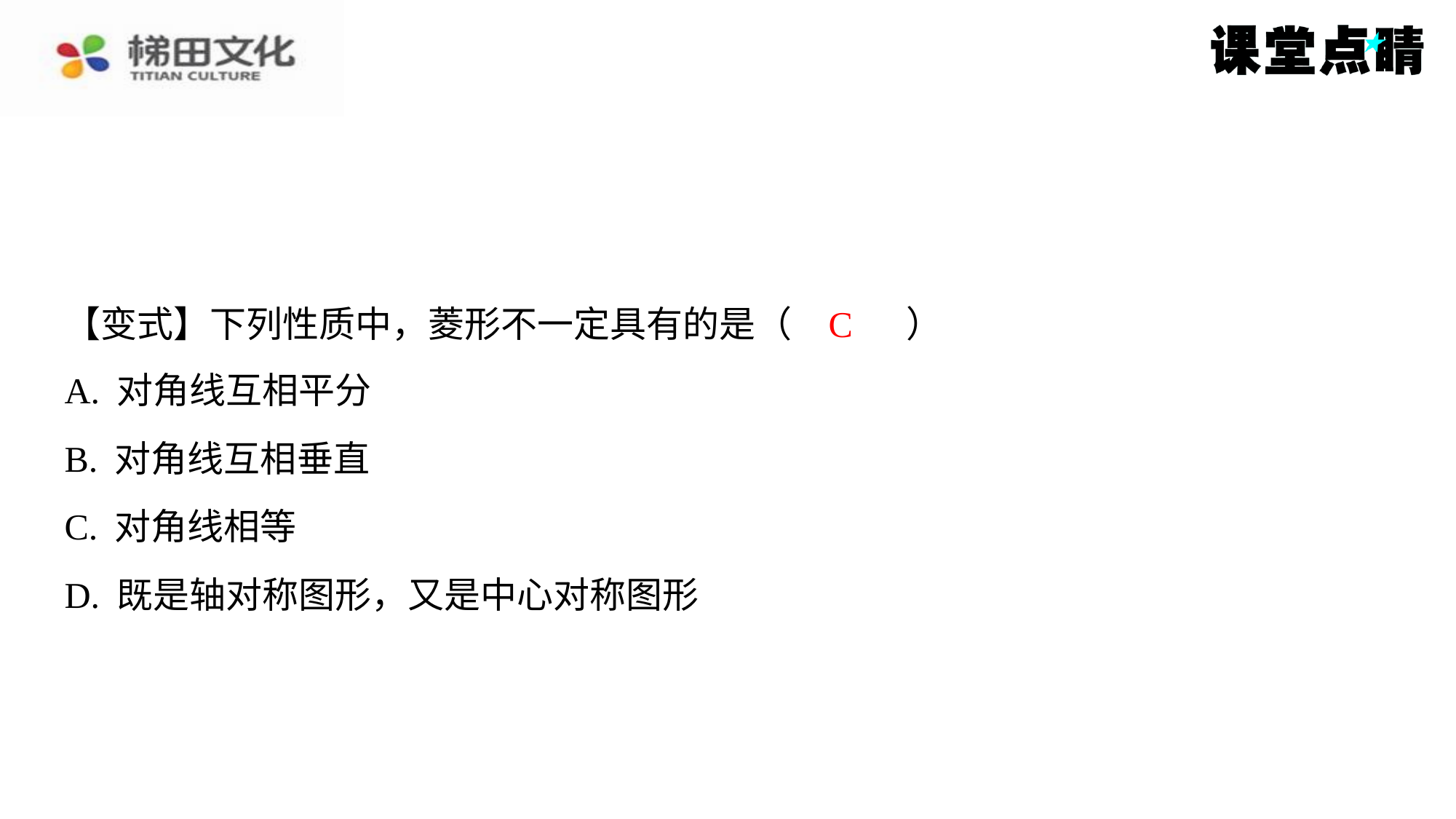

C
【变式】下列性质中，菱形不一定具有的是（　C　）
| A. 对角线互相平分 |
| --- |
| B. 对角线互相垂直 |
| C. 对角线相等 |
| D. 既是轴对称图形，又是中心对称图形 |